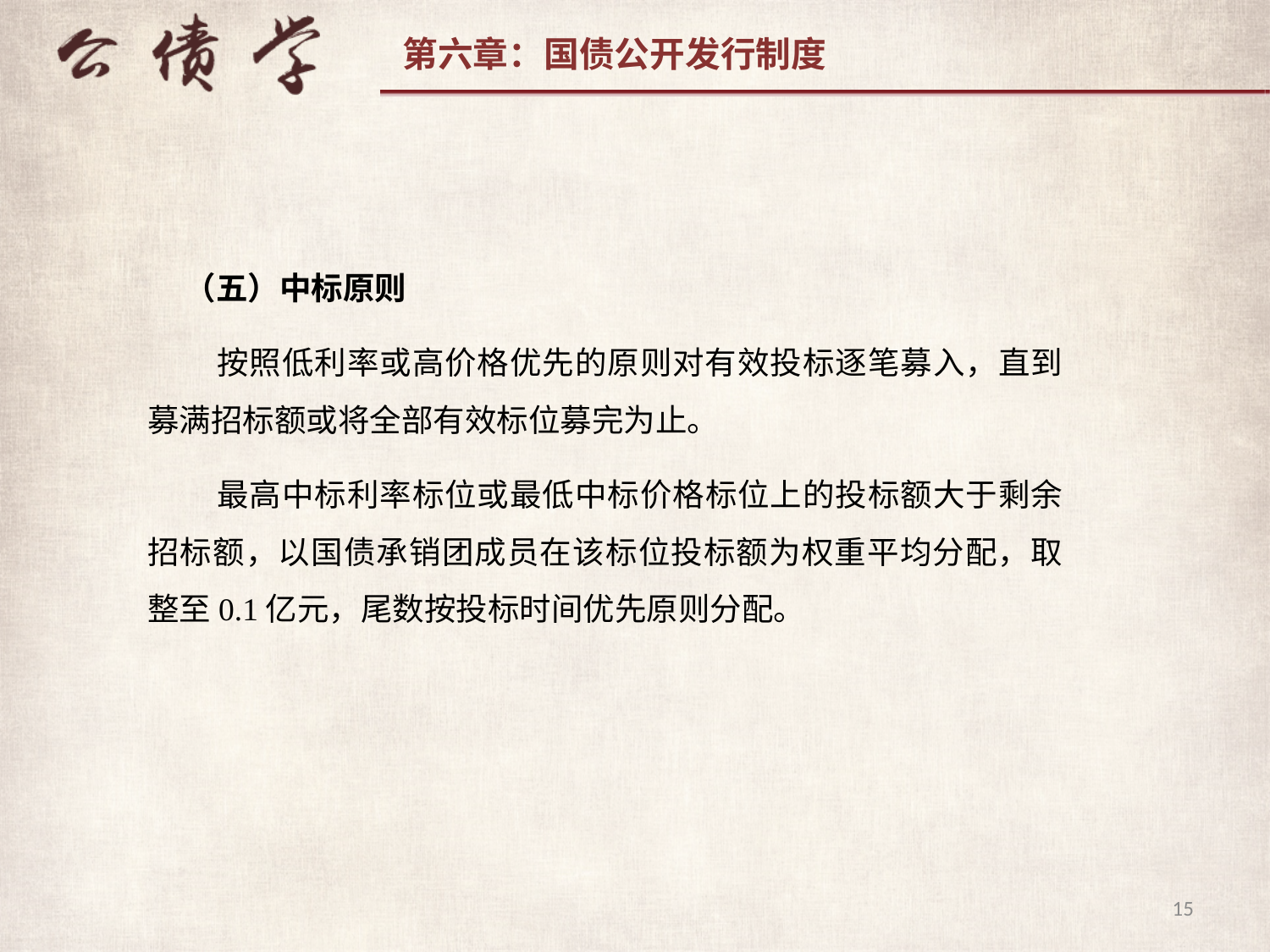

（五）中标原则
   按照低利率或高价格优先的原则对有效投标逐笔募入，直到募满招标额或将全部有效标位募完为止。
   最高中标利率标位或最低中标价格标位上的投标额大于剩余招标额，以国债承销团成员在该标位投标额为权重平均分配，取整至0.1亿元，尾数按投标时间优先原则分配。
15